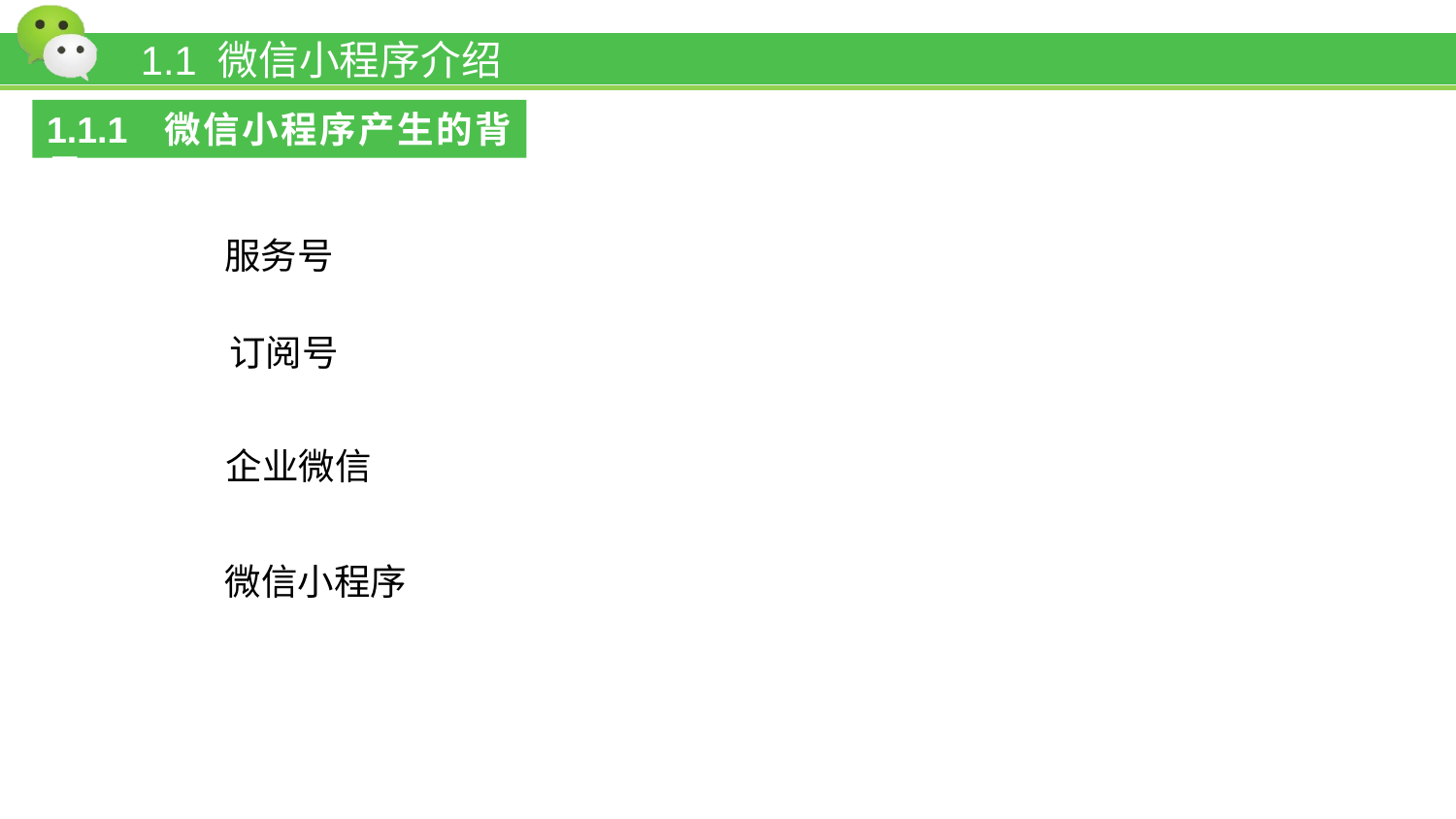

# 1.1 微信小程序介绍
1.1.1  微信小程序产生的背景
服务号
订阅号
企业微信
微信小程序